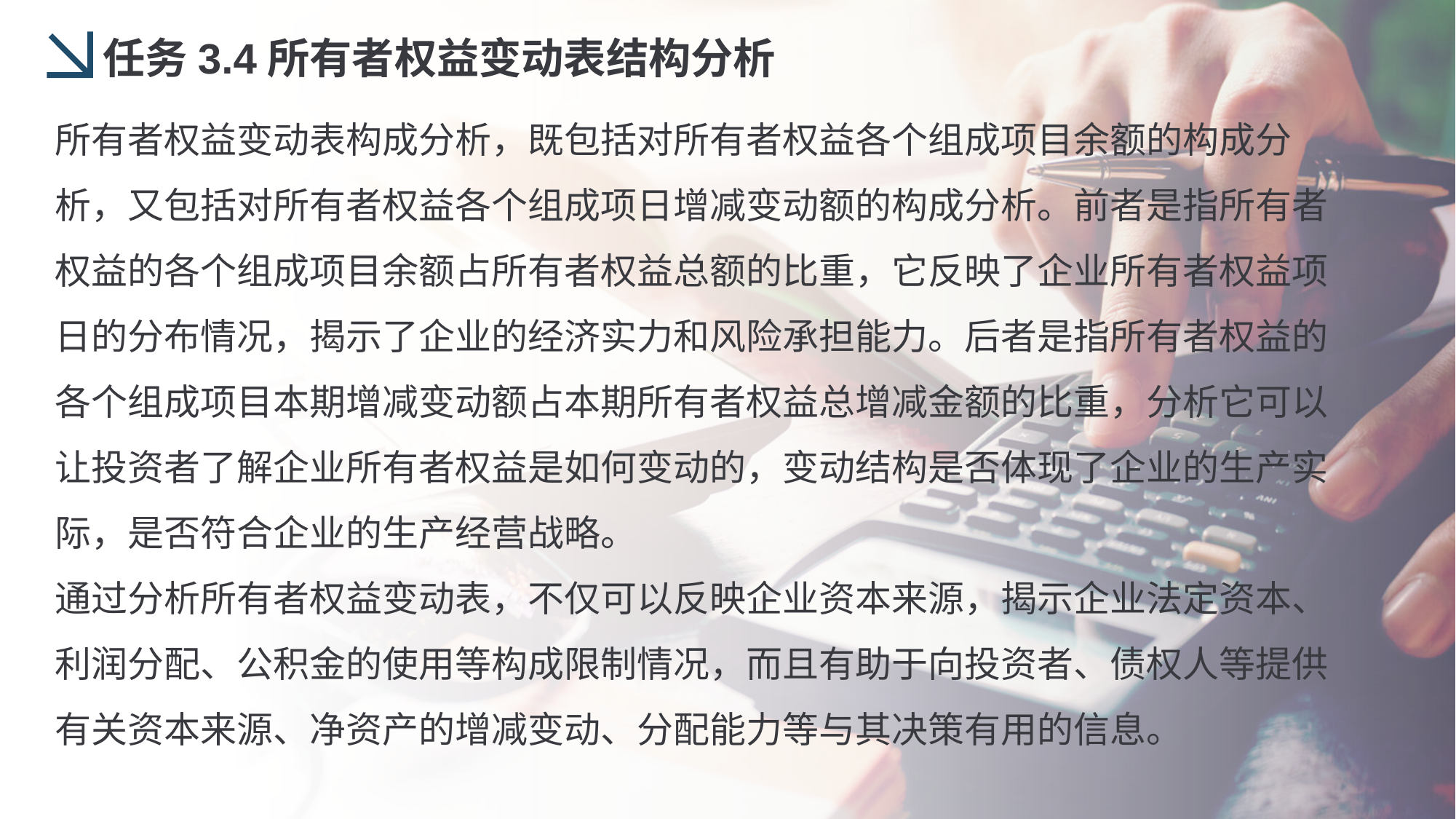

任务3.4所有者权益变动表结构分析

所有者权益变动表构成分析，既包括对所有者权益各个组成项目余额的构成分析，又包括对所有者权益各个组成项日增减变动额的构成分析。前者是指所有者权益的各个组成项目余额占所有者权益总额的比重，它反映了企业所有者权益项日的分布情况，揭示了企业的经济实力和风险承担能力。后者是指所有者权益的各个组成项目本期增减变动额占本期所有者权益总增减金额的比重，分析它可以让投资者了解企业所有者权益是如何变动的，变动结构是否体现了企业的生产实际，是否符合企业的生产经营战略。
通过分析所有者权益变动表，不仅可以反映企业资本来源，揭示企业法定资本、利润分配、公积金的使用等构成限制情况，而且有助于向投资者、债权人等提供有关资本来源、净资产的增减变动、分配能力等与其决策有用的信息。